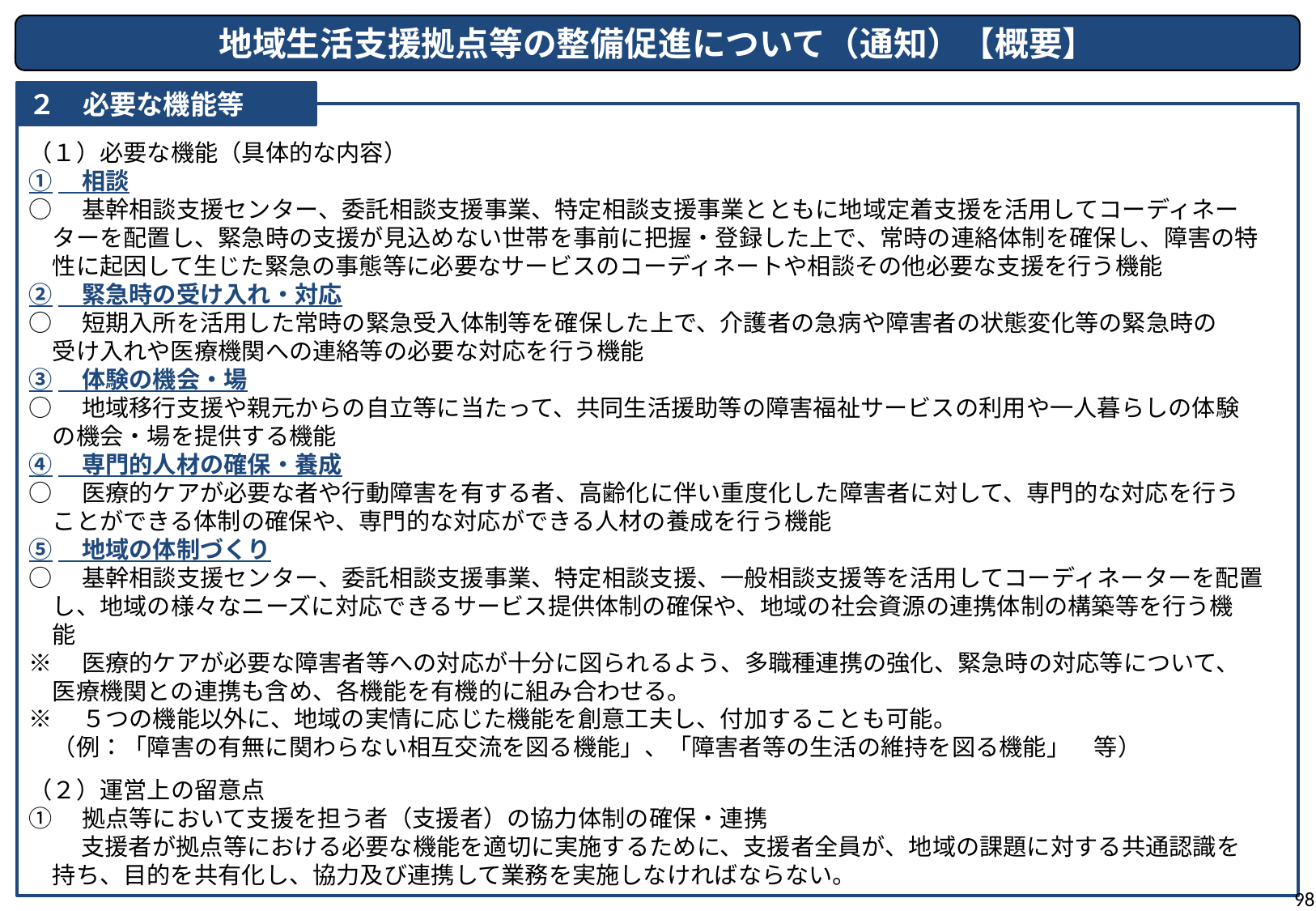

地域生活支援拠点等の整備促進について（通知）【概要】
２　必要な機能等

（１）必要な機能（具体的な内容）
①　相談
○　基幹相談支援センター、委託相談支援事業、特定相談支援事業とともに地域定着支援を活用してコーディネー
　ターを配置し、緊急時の支援が見込めない世帯を事前に把握・登録した上で、常時の連絡体制を確保し、障害の特
　性に起因して生じた緊急の事態等に必要なサービスのコーディネートや相談その他必要な支援を行う機能
②　緊急時の受け入れ・対応
○　短期入所を活用した常時の緊急受入体制等を確保した上で、介護者の急病や障害者の状態変化等の緊急時の
　受け入れや医療機関への連絡等の必要な対応を行う機能
③　体験の機会・場
○　地域移行支援や親元からの自立等に当たって、共同生活援助等の障害福祉サービスの利用や一人暮らしの体験
　の機会・場を提供する機能
④　専門的人材の確保・養成
○　医療的ケアが必要な者や行動障害を有する者、高齢化に伴い重度化した障害者に対して、専門的な対応を行う
　ことができる体制の確保や、専門的な対応ができる人材の養成を行う機能
⑤　地域の体制づくり
○　基幹相談支援センター、委託相談支援事業、特定相談支援、一般相談支援等を活用してコーディネーターを配置
　し、地域の様々なニーズに対応できるサービス提供体制の確保や、地域の社会資源の連携体制の構築等を行う機
　能
※　医療的ケアが必要な障害者等への対応が十分に図られるよう、多職種連携の強化、緊急時の対応等について、
　医療機関との連携も含め、各機能を有機的に組み合わせる。
※　５つの機能以外に、地域の実情に応じた機能を創意工夫し、付加することも可能。
　（例：「障害の有無に関わらない相互交流を図る機能」、「障害者等の生活の維持を図る機能」　等）

（２）運営上の留意点
①　拠点等において支援を担う者（支援者）の協力体制の確保・連携
　　 支援者が拠点等における必要な機能を適切に実施するために、支援者全員が、地域の課題に対する共通認識を
　持ち、目的を共有化し、協力及び連携して業務を実施しなければならない。
98